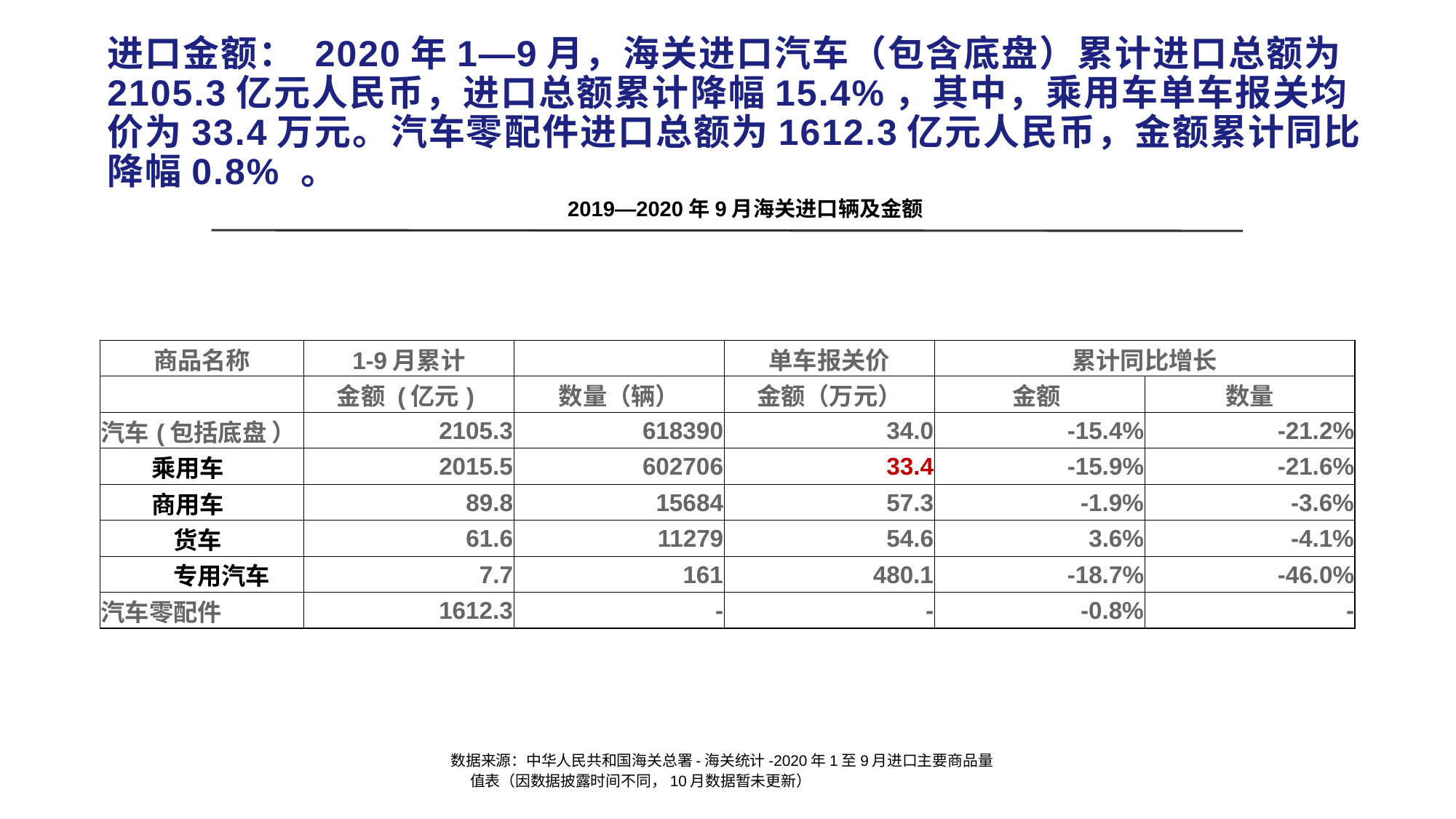

# 进口金额： 2020年1—9月，海关进口汽车（包含底盘）累计进口总额为2105.3亿元人民币，进口总额累计降幅15.4%，其中，乘用车单车报关均价为33.4万元。汽车零配件进口总额为1612.3亿元人民币，金额累计同比降幅0.8% 。
2019—2020年9月海关进口辆及金额

| 商品名称 | 1-9月累计 |  | 单车报关价 | 累计同比增长 |  |
| --- | --- | --- | --- | --- | --- |
|  | 金额 (亿元) | 数量（辆） | 金额（万元） | 金额 | 数量 |
| 汽车(包括底盘 ） | 2105.3 | 618390 | 34.0 | -15.4% | -21.2% |
| 乘用车 | 2015.5 | 602706 | 33.4 | -15.9% | -21.6% |
| 商用车 | 89.8 | 15684 | 57.3 | -1.9% | -3.6% |
| 货车 | 61.6 | 11279 | 54.6 | 3.6% | -4.1% |
| 专用汽车 | 7.7 | 161 | 480.1 | -18.7% | -46.0% |
| 汽车零配件 | 1612.3 | - | - | -0.8% | - |
数据来源：中华人民共和国海关总署-海关统计-2020年1至9月进口主要商品量值表（因数据披露时间不同，10月数据暂未更新）